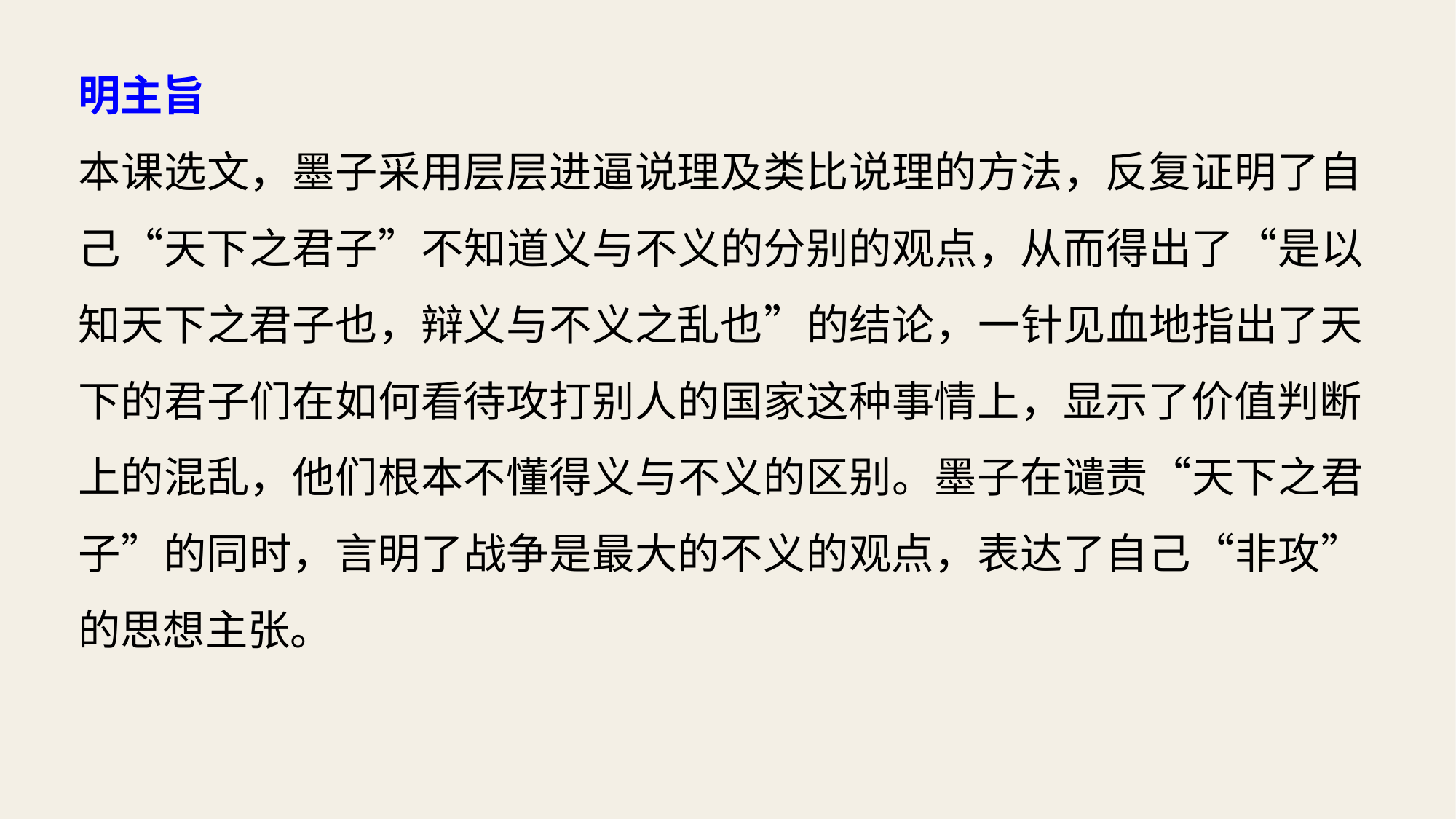

明主旨
本课选文，墨子采用层层进逼说理及类比说理的方法，反复证明了自己“天下之君子”不知道义与不义的分别的观点，从而得出了“是以知天下之君子也，辩义与不义之乱也”的结论，一针见血地指出了天下的君子们在如何看待攻打别人的国家这种事情上，显示了价值判断上的混乱，他们根本不懂得义与不义的区别。墨子在谴责“天下之君子”的同时，言明了战争是最大的不义的观点，表达了自己“非攻”的思想主张。